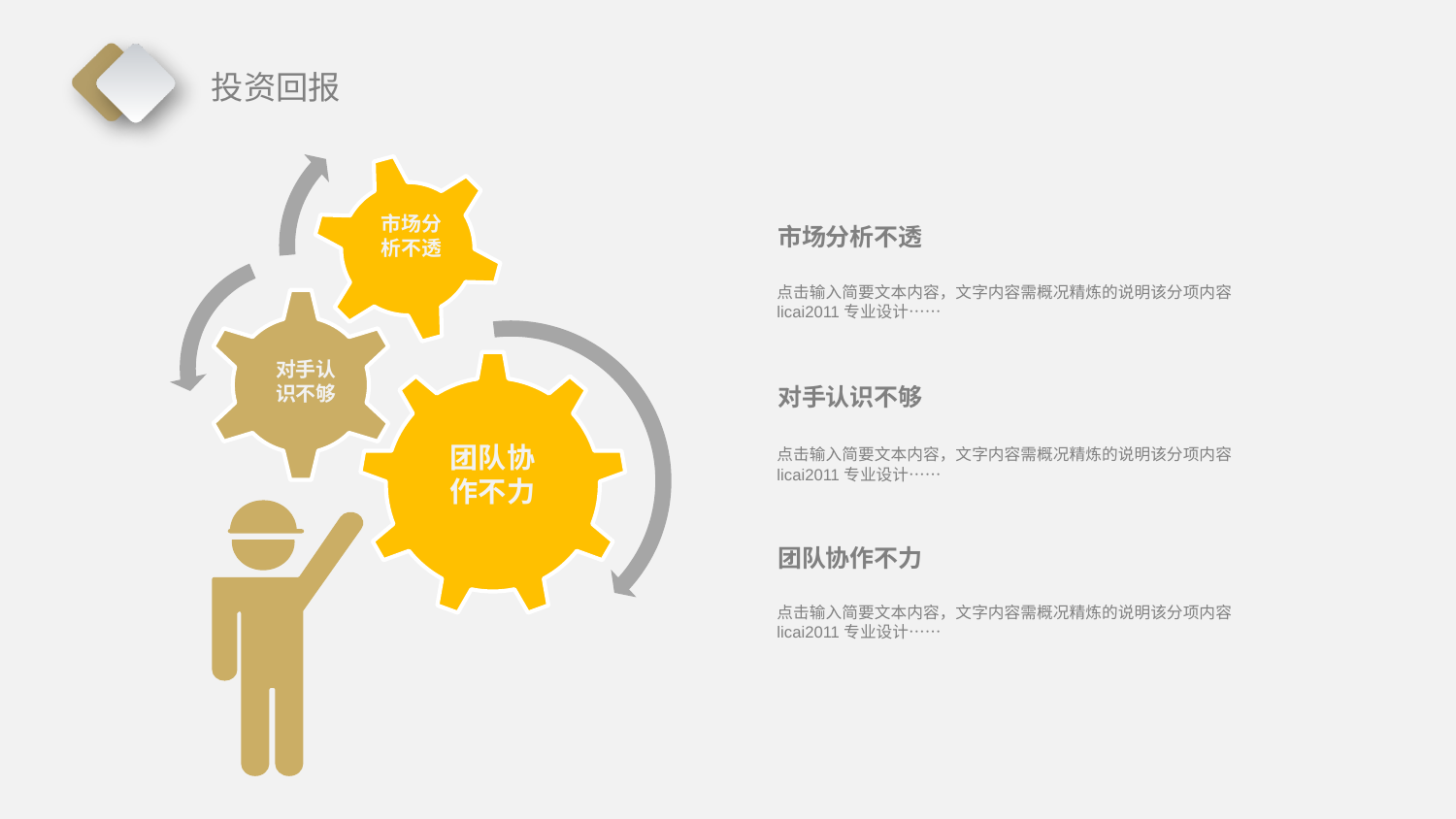

市场分
析不透
市场分析不透

点击输入简要文本内容，文字内容需概况精炼的说明该分项内容licai2011专业设计……

对手认
识不够

对手认识不够
团队协
作不力
点击输入简要文本内容，文字内容需概况精炼的说明该分项内容licai2011专业设计……

团队协作不力
点击输入简要文本内容，文字内容需概况精炼的说明该分项内容licai2011专业设计……